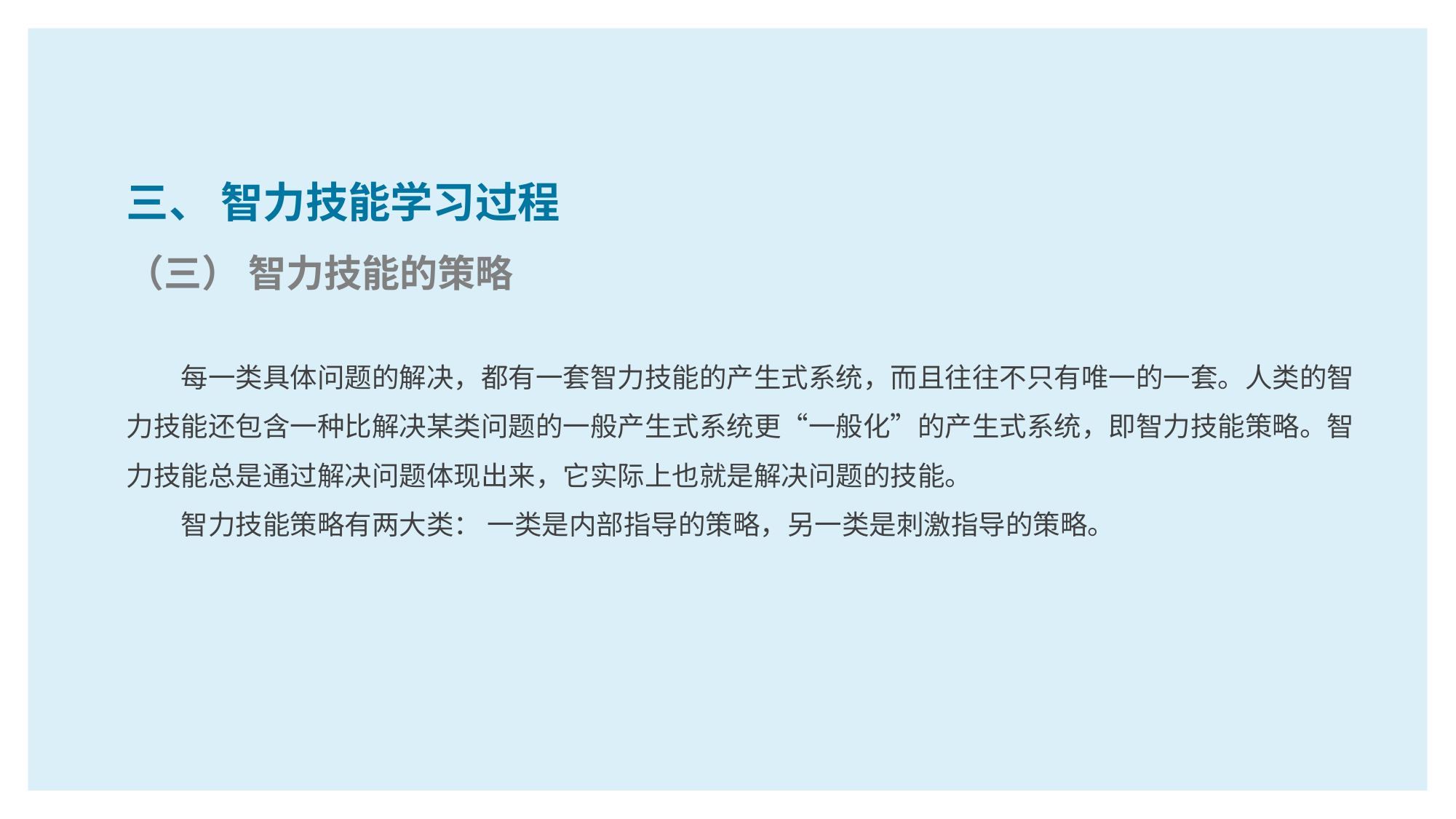

三、 智力技能学习过程
（三） 智力技能的策略

每一类具体问题的解决，都有一套智力技能的产生式系统，而且往往不只有唯一的一套。人类的智力技能还包含一种比解决某类问题的一般产生式系统更“一般化”的产生式系统，即智力技能策略。智力技能总是通过解决问题体现出来，它实际上也就是解决问题的技能。
智力技能策略有两大类： 一类是内部指导的策略，另一类是刺激指导的策略。